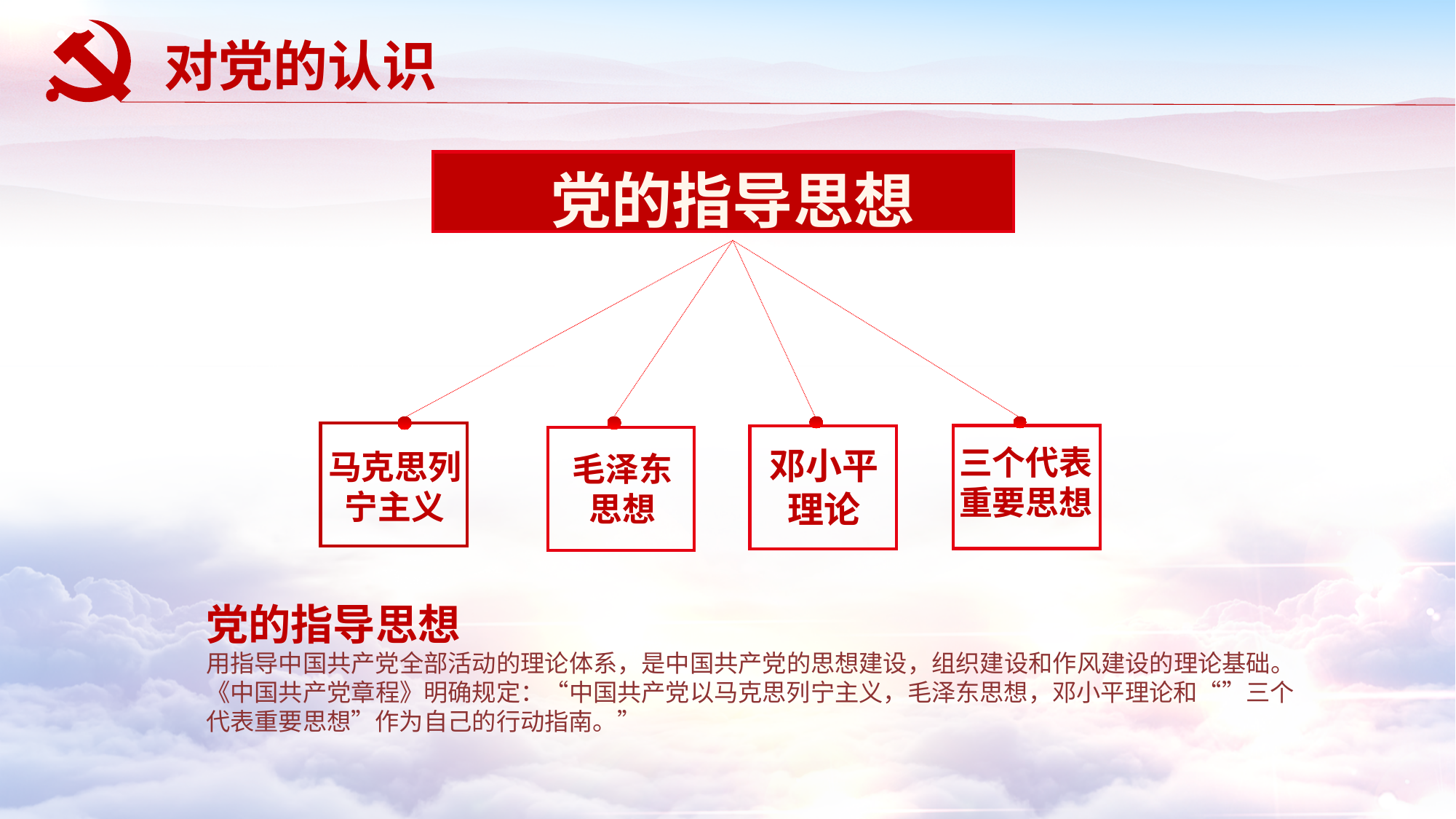

对党的认识
党的指导思想

马克思列宁主义

三个代表重要思想

邓小平理论

毛泽东思想
党的指导思想
用指导中国共产党全部活动的理论体系，是中国共产党的思想建设，组织建设和作风建设的理论基础。《中国共产党章程》明确规定：“中国共产党以马克思列宁主义，毛泽东思想，邓小平理论和“”三个代表重要思想”作为自己的行动指南。”